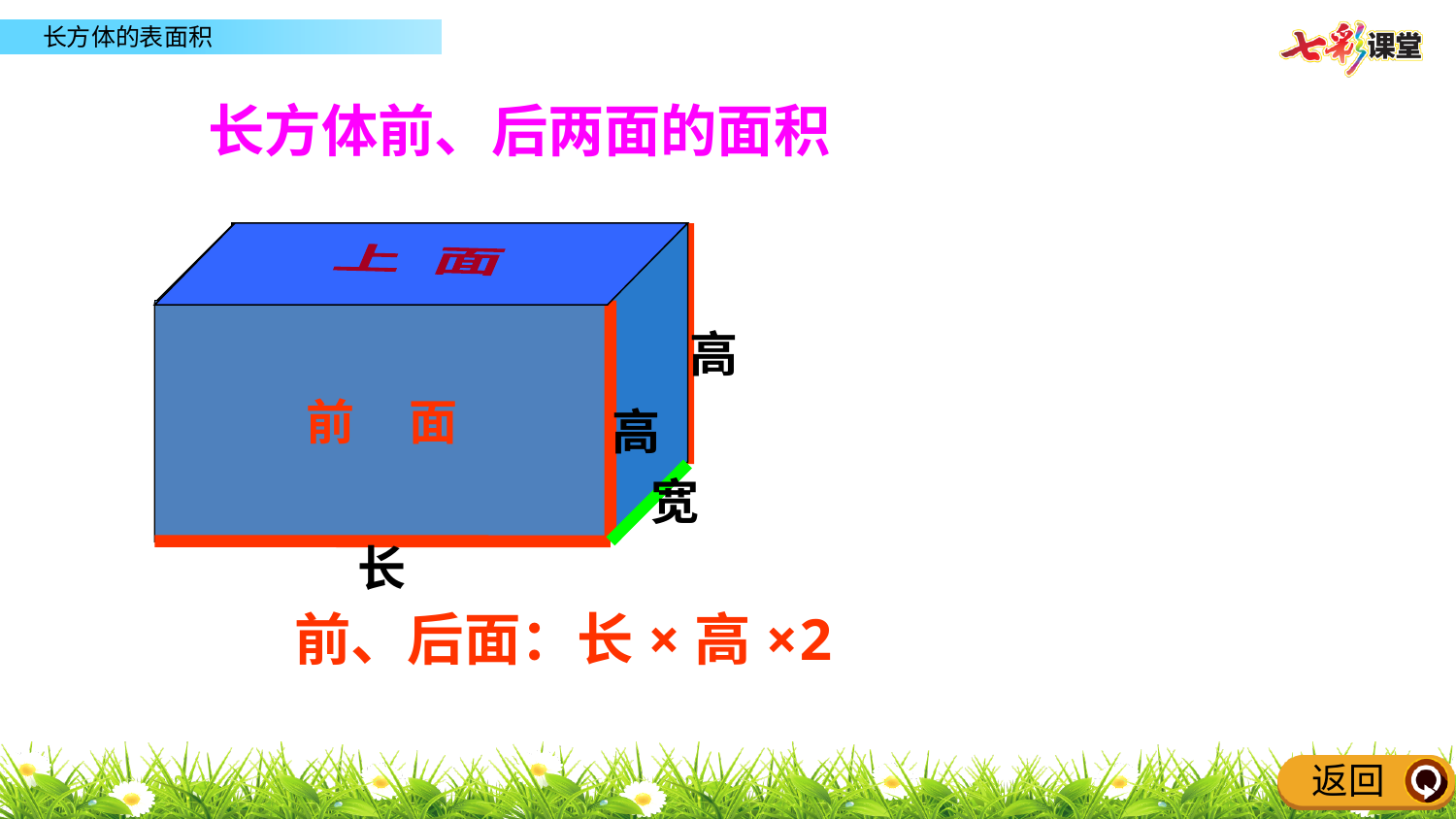

长方体前、后两面的面积
上  面

后     面

高
长

前     面

高
长

宽
前、后面：长×高×2